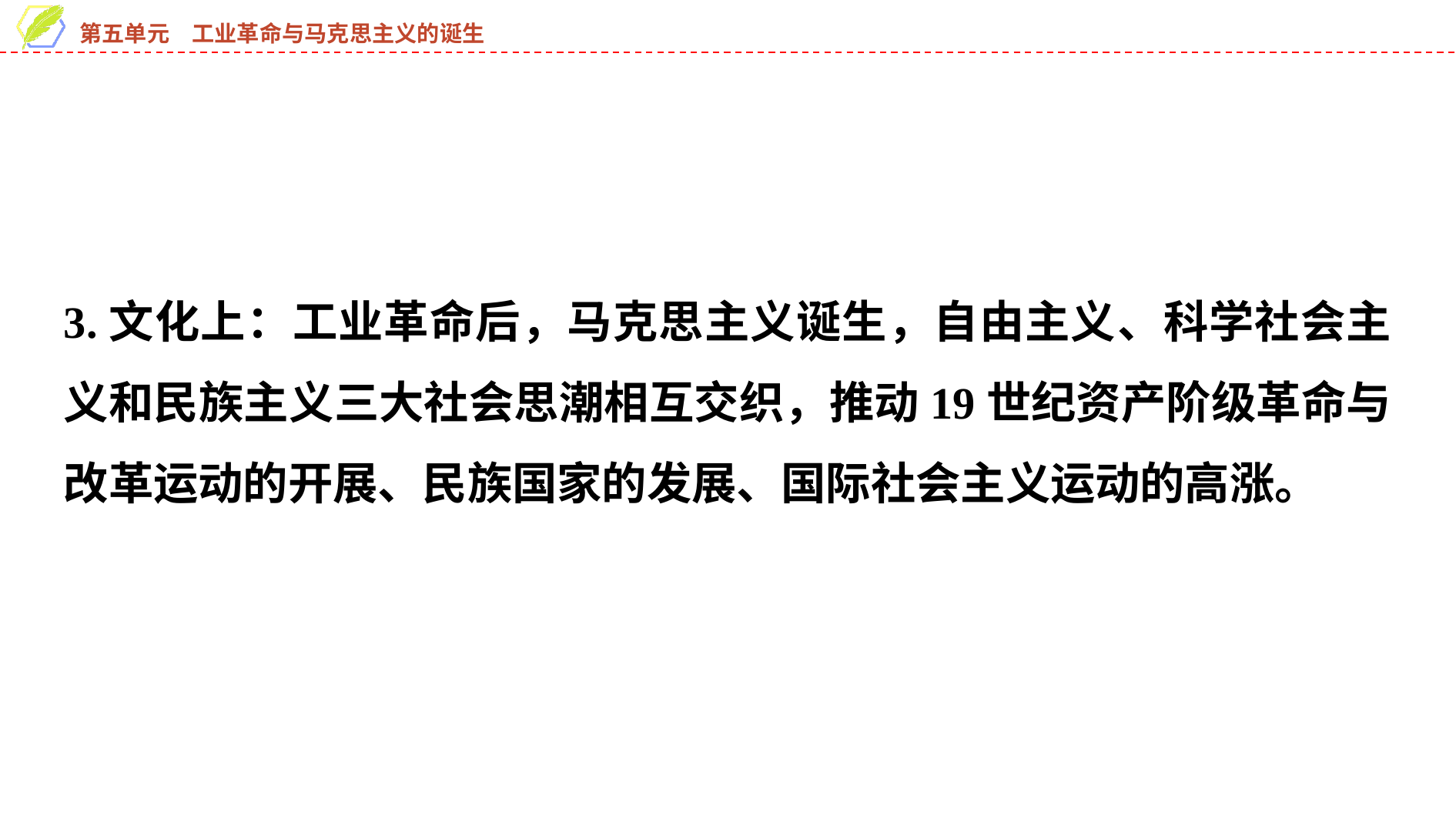

3.文化上：工业革命后，马克思主义诞生，自由主义、科学社会主义和民族主义三大社会思潮相互交织，推动19世纪资产阶级革命与改革运动的开展、民族国家的发展、国际社会主义运动的高涨。